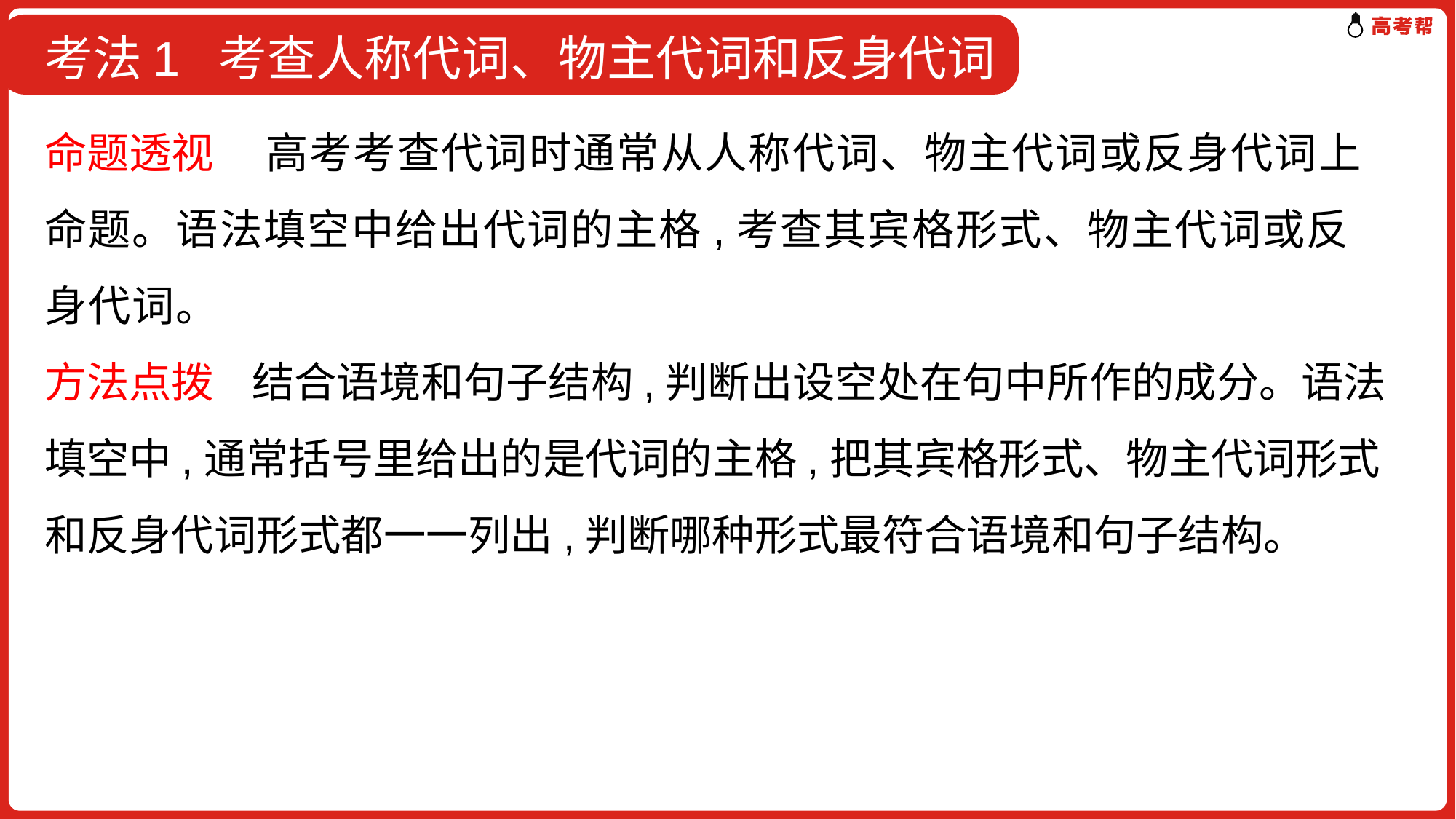

考法1  考查人称代词、物主代词和反身代词
命题透视　 高考考查代词时通常从人称代词、物主代词或反身代词上命题。语法填空中给出代词的主格,考查其宾格形式、物主代词或反身代词。
方法点拨    结合语境和句子结构,判断出设空处在句中所作的成分。语法填空中,通常括号里给出的是代词的主格,把其宾格形式、物主代词形式和反身代词形式都一一列出,判断哪种形式最符合语境和句子结构。